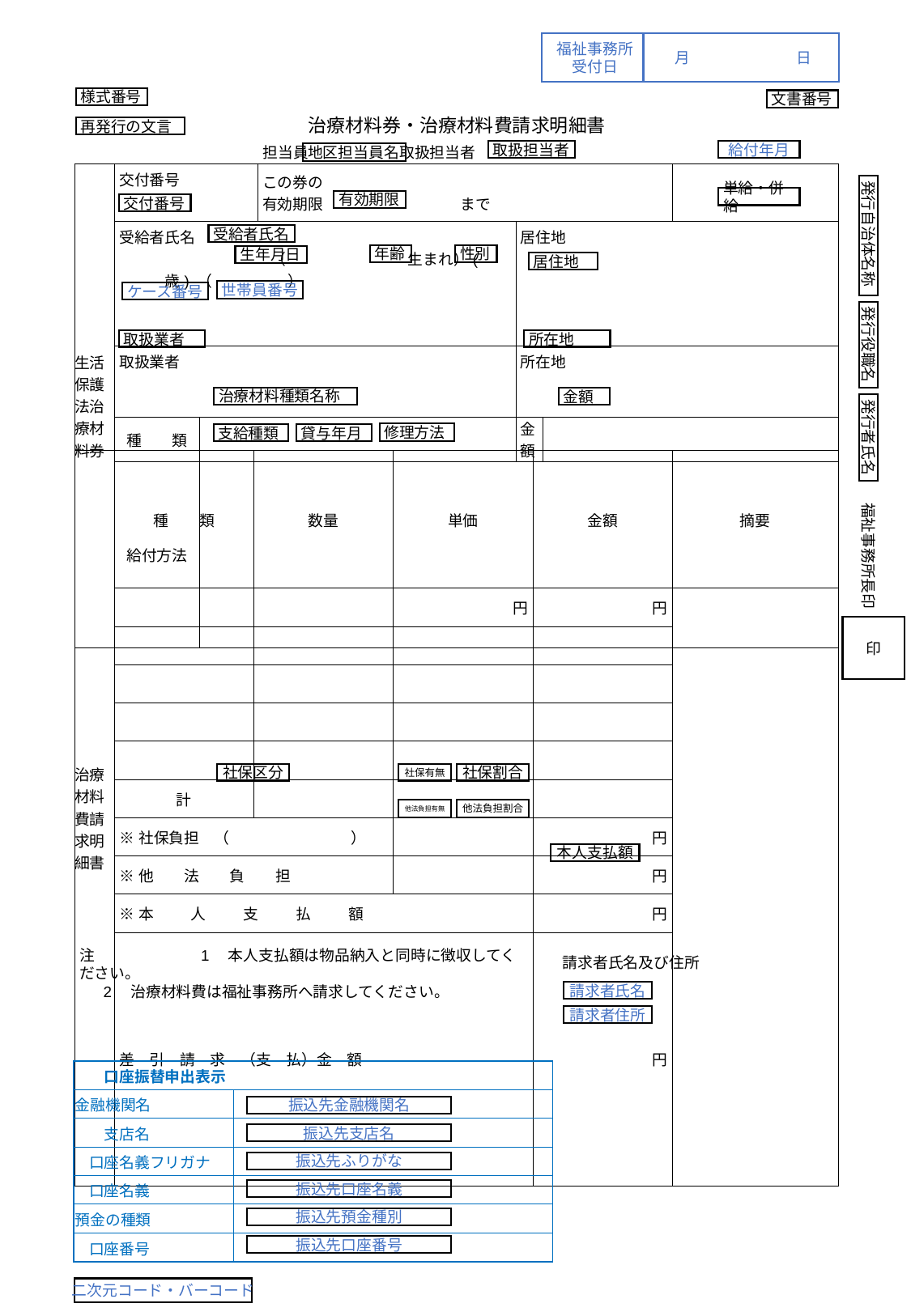

福祉事務所
受付日
月	日
様式番号
文書番号
治療材料券・治療材料費請求明細書
再発行の文言
　　担当員	　　　取扱担当者
取扱担当者
給付年月
地区担当員名
| 生活保護法治療材料券 | 交付番号 |  | この券の 有効期限　　　　　　　　　まで |  |  |  |
| --- | --- | --- | --- | --- | --- | --- |
|  | 受給者氏名　　　　　　　　　　　　 　　　　　　　　　　（　　　　　　　　生まれ）(　　　　　歳) （　　　　　） |  |  | 居住地 |  |  |
|  | 取扱業者 |  |  | 所在地 |  |  |
|  | 種　　類 |  |  | 金額 |  |  |
|  | 給付方法 |  |  |  |  |  |
発行自治体名称
単給・併給
有効期限
交付番号
受給者氏名
年齢
性別
生年月日
居住地
世帯員番号
ケース番号
発行役職名
取扱業者
所在地
治療材料種類名称
金額
発行者氏名
修理方法
支給種類
貸与年月
| 治療材料費請求明細書 | 種　　類 | 数量 | 単価 | 金額 | 摘要 |
| --- | --- | --- | --- | --- | --- |
|  |  |  | 円 | 円 |  |
|  |  |  |  |  |  |
|  |  |  |  |  |  |
|  |  |  |  |  |  |
|  |  |  |  |  |  |
|  | 計 |  |  |  |  |
|  | ※社保負担　（　　　　　　　　） |  |  | 円 |  |
|  | ※他　　法　　負　　担 |  |  | 円 |  |
|  | ※本　　 人　　 支　　 払　　 額 |  |  | 円 |  |
|  | 差　引　請　求　（支　払）金　額 |  |  | 円 |  |
福祉事務所長印
印
社保区分
社保有無
社保割合
他法負担有無
他法負担割合
本人支払額
請求者氏名及び住所
注	1　本人支払額は物品納入と同時に徴収してください。
2　治療材料費は福祉事務所へ請求してください。
請求者氏名
請求者住所
| 口座振替申出表示 |  |  |  |  |
| --- | --- | --- | --- | --- |
| 金融機関名 |  |  |  |  |
| 支店名 |  |  |  |  |
| 口座名義フリガナ |  |  |  |  |
| 口座名義 |  |  |  |  |
| 預金の種類 |  |  |  |  |
| 口座番号 |  |  |  |  |
振込先金融機関名
振込先支店名
振込先ふりがな
振込先口座名義
振込先預金種別
振込先口座番号
二次元コード・バーコード